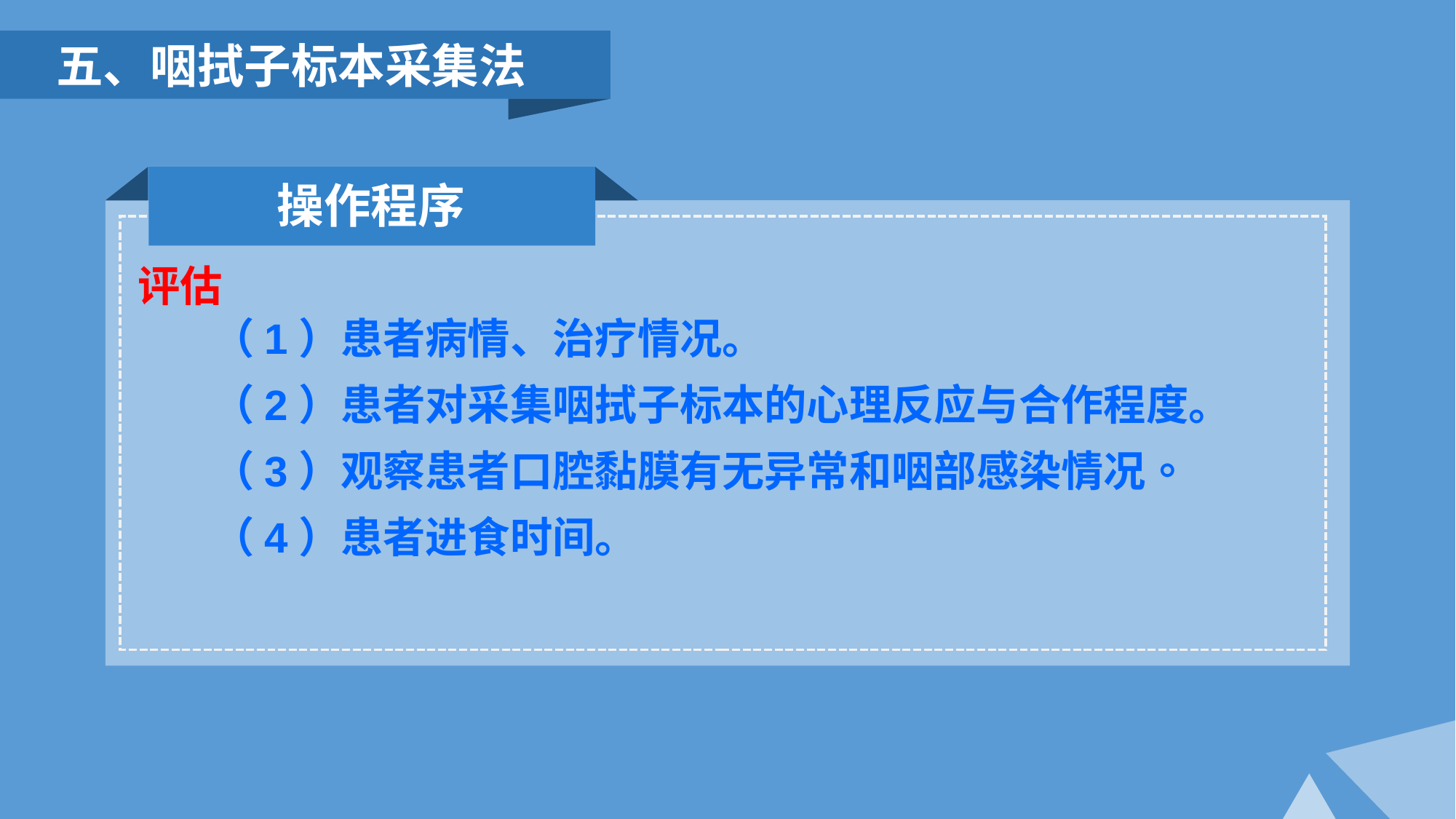

五、咽拭子标本采集法

操作程序

评估
（1）患者病情、治疗情况。
（2）患者对采集咽拭子标本的心理反应与合作程度。
（3）观察患者口腔黏膜有无异常和咽部感染情况。
（4）患者进食时间。